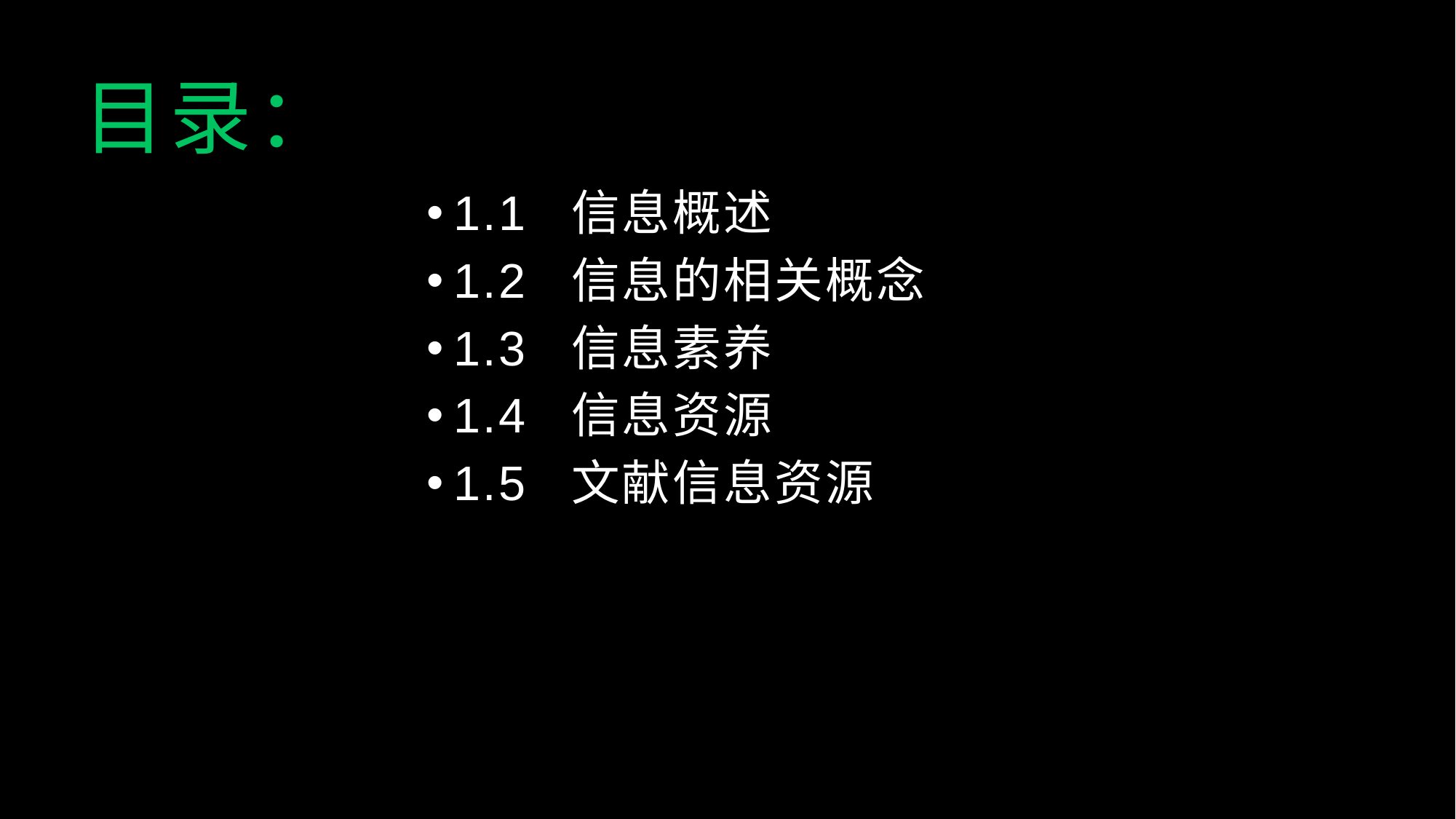

目录：
1.1  信息概述
1.2  信息的相关概念
1.3  信息素养
1.4  信息资源
1.5  文献信息资源